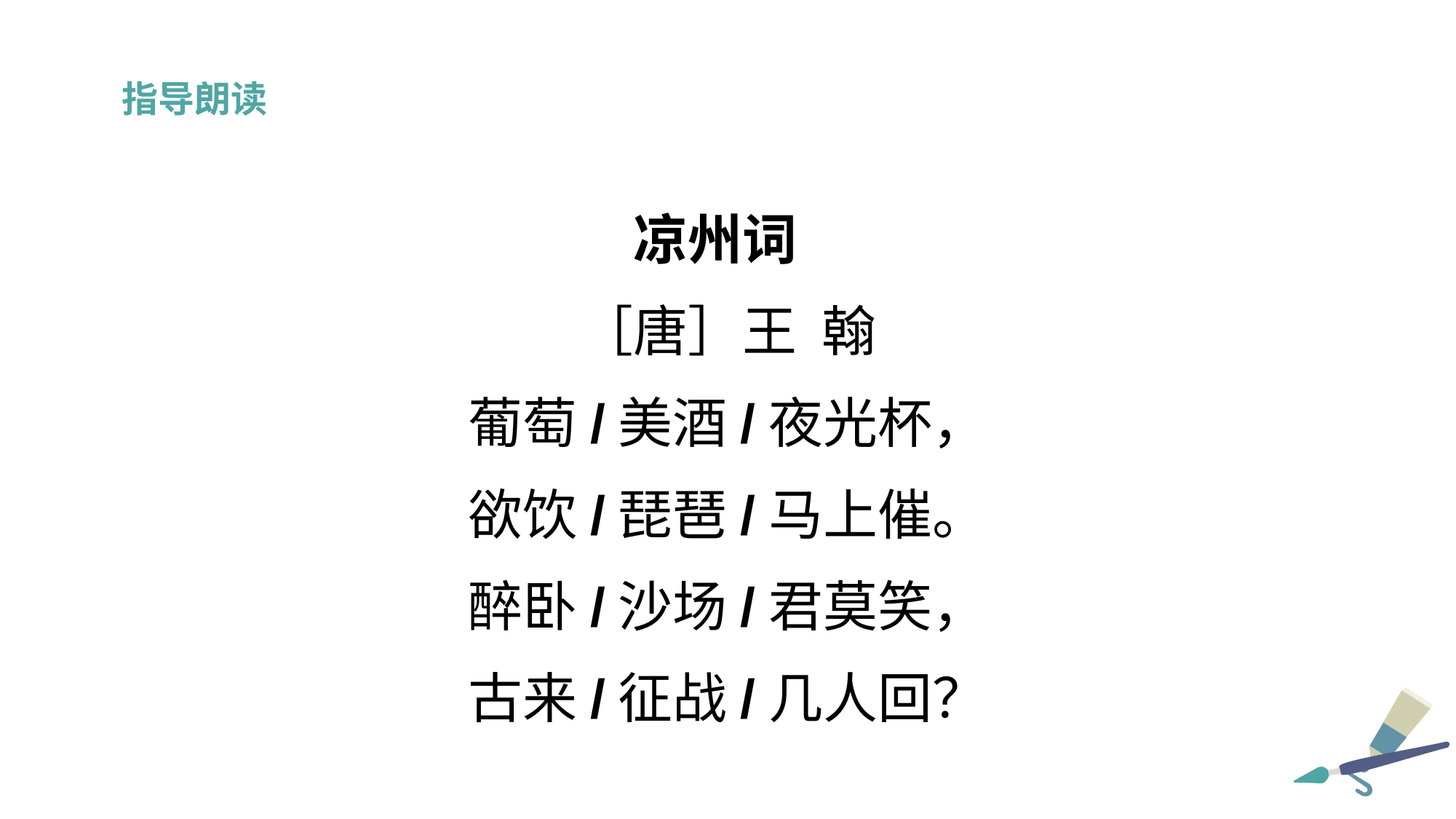

指导朗读
凉州词
［唐］王  翰
葡萄/美酒/夜光杯，
欲饮/琵琶/马上催。
醉卧/沙场/君莫笑，
古来/征战/几人回？